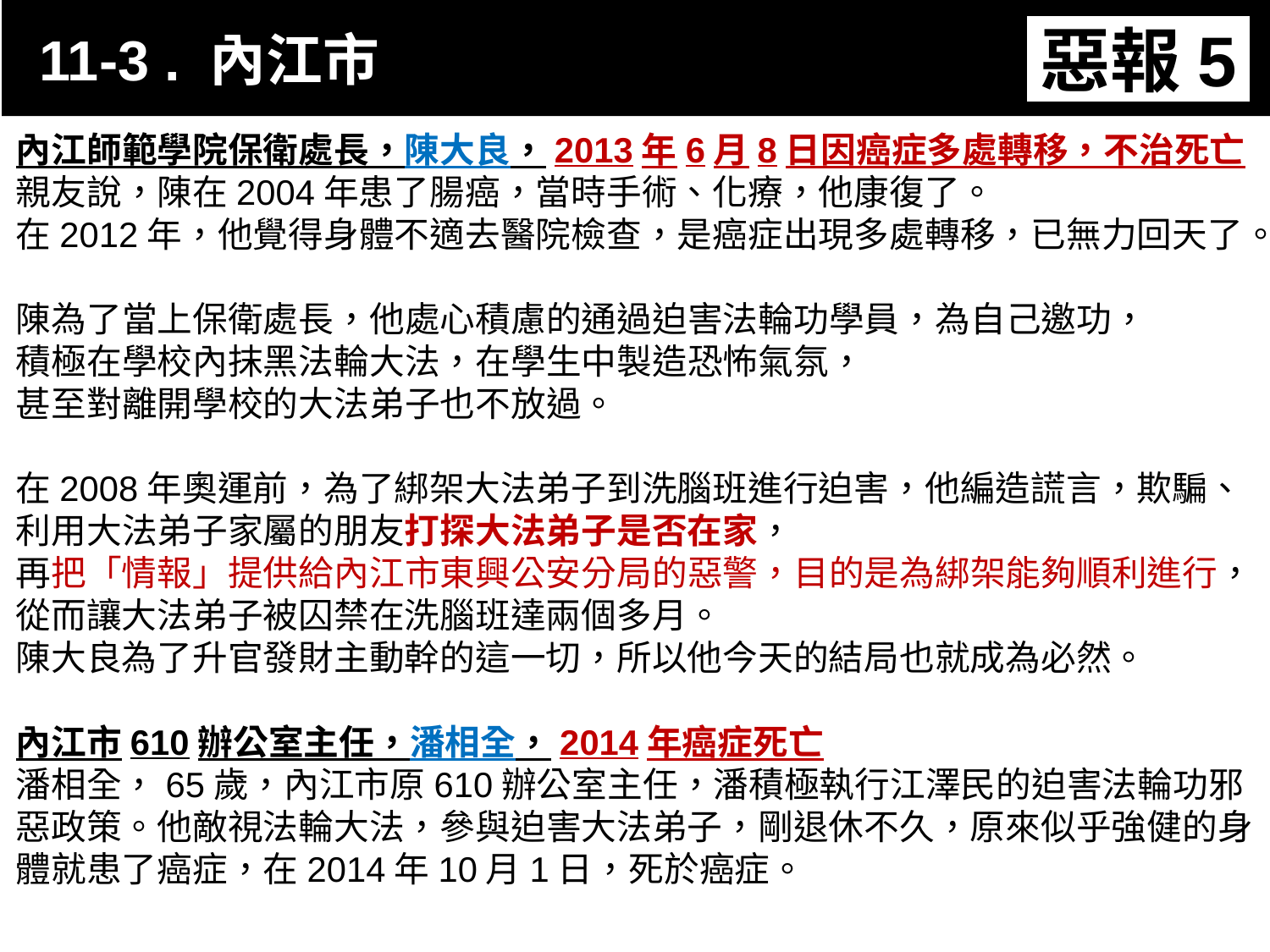

11-3 . 內江市
惡報5

11-3. XX市官員惡報實例
內江師範學院保衛處長，陳大良，2013年6月8日因癌症多處轉移，不治死亡
親友說，陳在2004年患了腸癌，當時手術、化療，他康復了。
在2012年，他覺得身體不適去醫院檢查，是癌症出現多處轉移，已無力回天了。

陳為了當上保衛處長，他處心積慮的通過迫害法輪功學員，為自己邀功，
積極在學校內抹黑法輪大法，在學生中製造恐怖氣氛，
甚至對離開學校的大法弟子也不放過。

在2008年奧運前，為了綁架大法弟子到洗腦班進行迫害，他編造謊言，欺騙、
利用大法弟子家屬的朋友打探大法弟子是否在家，
再把「情報」提供給內江市東興公安分局的惡警，目的是為綁架能夠順利進行，
從而讓大法弟子被囚禁在洗腦班達兩個多月。
陳大良為了升官發財主動幹的這一切，所以他今天的結局也就成為必然。

內江市610辦公室主任，潘相全，2014年癌症死亡
潘相全，65歲，內江市原610辦公室主任，潘積極執行江澤民的迫害法輪功邪惡政策。他敵視法輪大法，參與迫害大法弟子，剛退休不久，原來似乎強健的身體就患了癌症，在2014年10月1日，死於癌症。